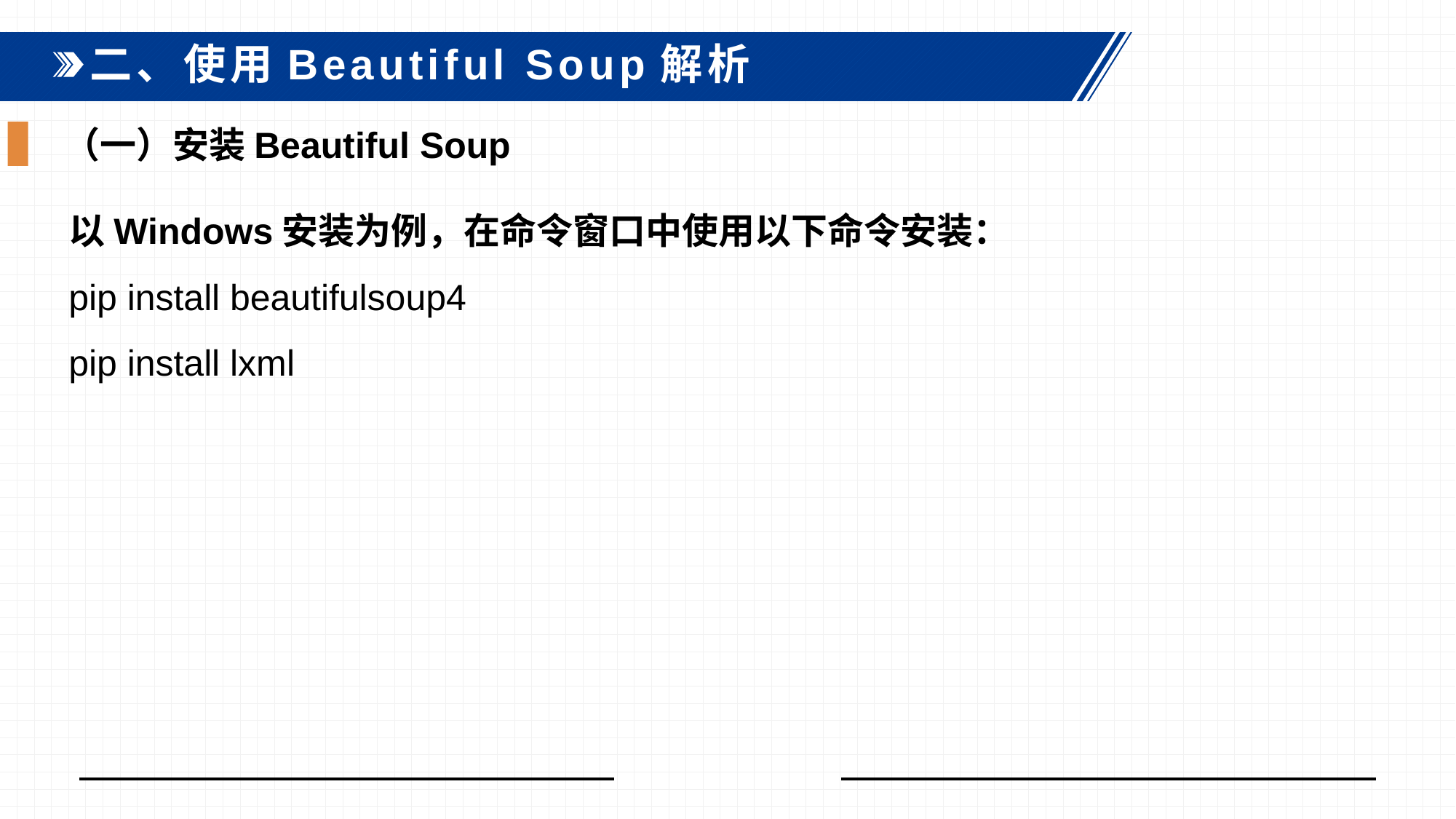

二、使用Beautiful Soup解析
（一）安装Beautiful Soup

以Windows安装为例，在命令窗口中使用以下命令安装：
pip install beautifulsoup4
pip install lxml